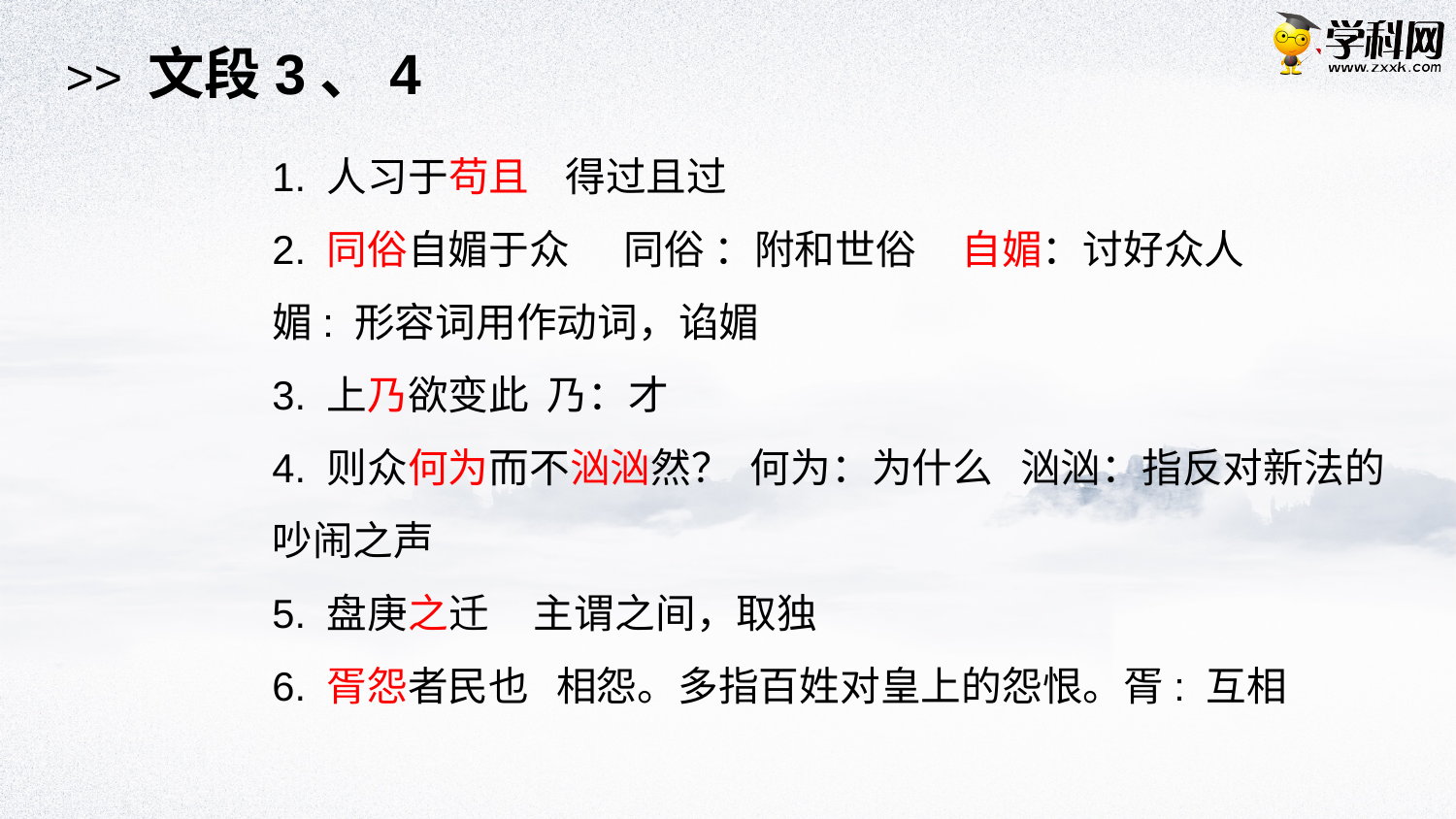

>> 文段3、4
1. 人习于苟且    得过且过
2. 同俗自媚于众      同俗 ：附和世俗     自媚：讨好众人
媚: 形容词用作动词，谄媚
3. 上乃欲变此  乃：才
4. 则众何为而不汹汹然？  何为：为什么   汹汹：指反对新法的吵闹之声
5. 盘庚之迁     主谓之间，取独
6. 胥怨者民也   相怨。多指百姓对皇上的怨恨。胥: 互相